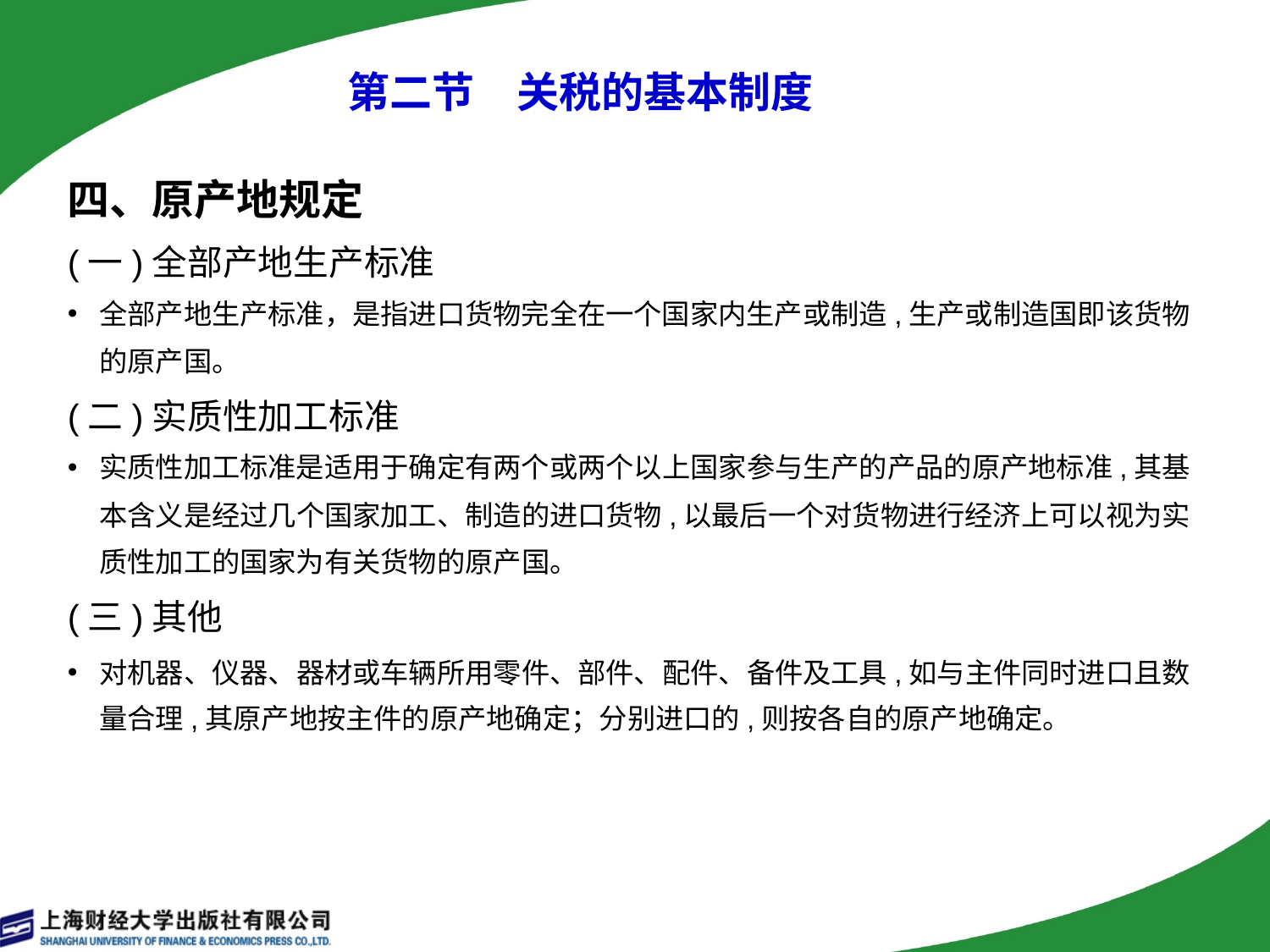

# 第二节　关税的基本制度
四、原产地规定
(一)全部产地生产标准
全部产地生产标准，是指进口货物完全在一个国家内生产或制造,生产或制造国即该货物的原产国。
(二)实质性加工标准
实质性加工标准是适用于确定有两个或两个以上国家参与生产的产品的原产地标准,其基本含义是经过几个国家加工、制造的进口货物,以最后一个对货物进行经济上可以视为实质性加工的国家为有关货物的原产国。
(三)其他
对机器、仪器、器材或车辆所用零件、部件、配件、备件及工具,如与主件同时进口且数量合理,其原产地按主件的原产地确定；分别进口的,则按各自的原产地确定。